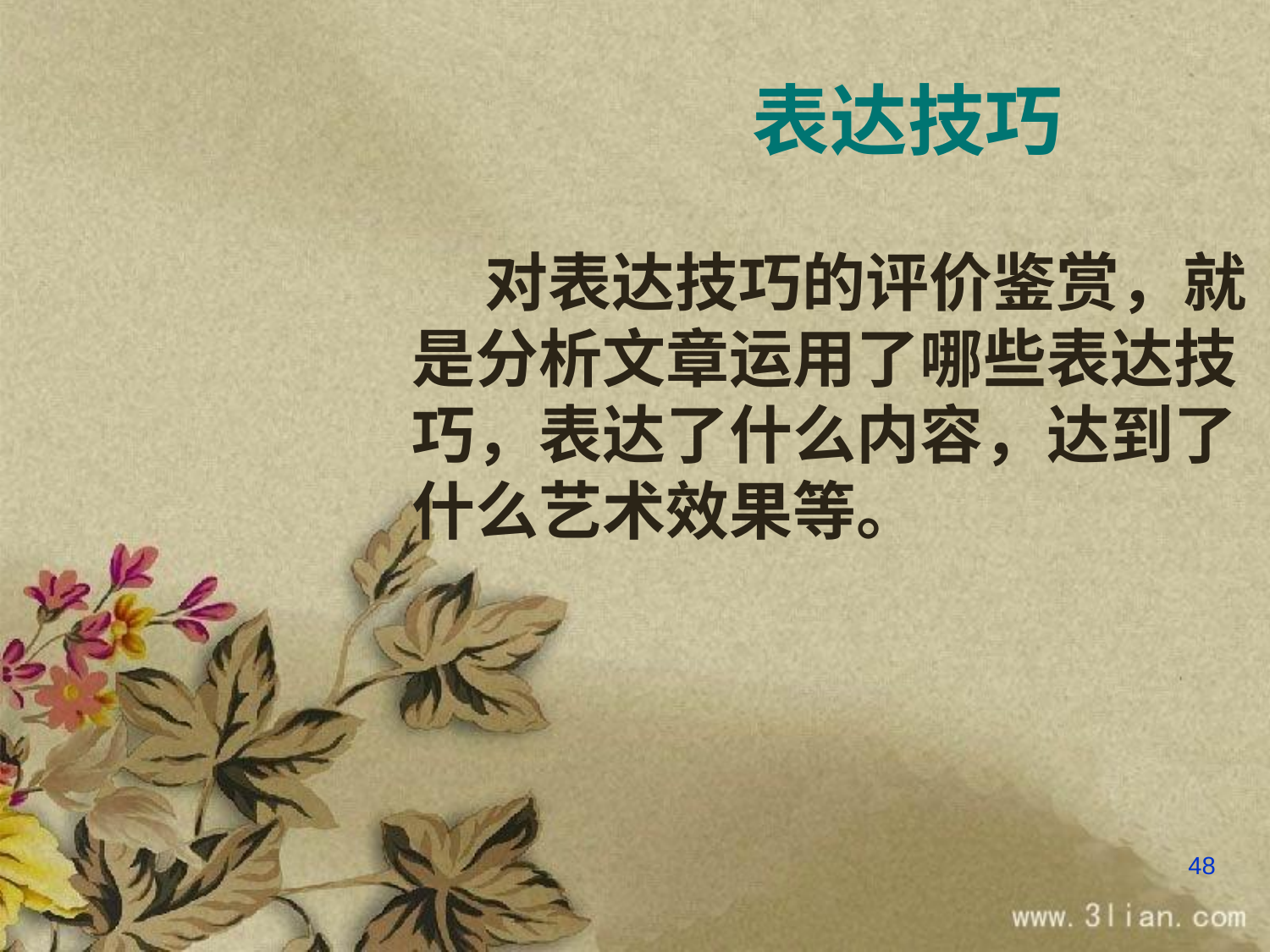

# 表达技巧
    对表达技巧的评价鉴赏，就是分析文章运用了哪些表达技巧，表达了什么内容，达到了什么艺术效果等。
48